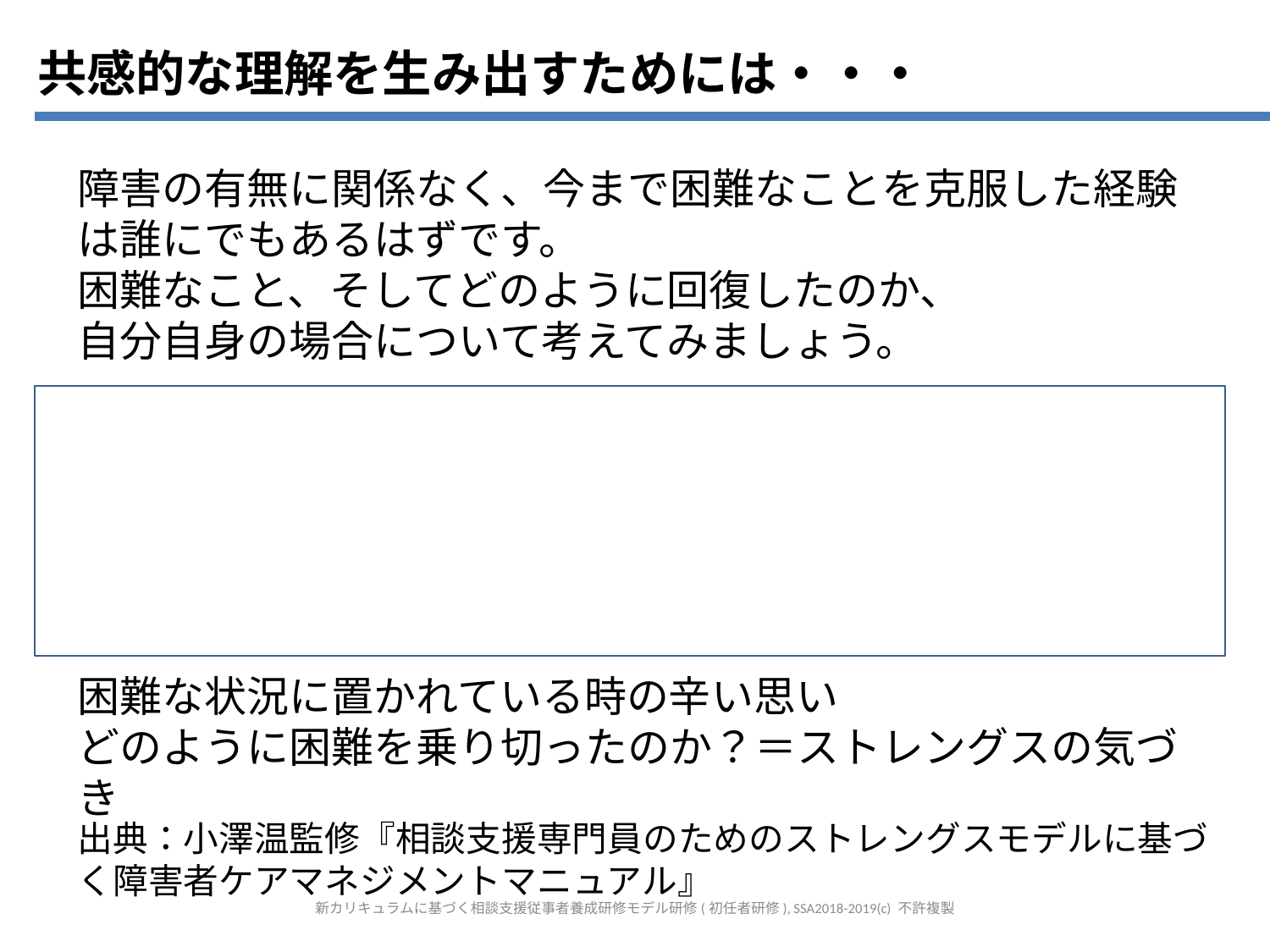

共感的な理解を生み出すためには・・・
障害の有無に関係なく、今まで困難なことを克服した経験は誰にでもあるはずです。
困難なこと、そしてどのように回復したのか、
自分自身の場合について考えてみましょう。

困難な状況に置かれている時の辛い思い
どのように困難を乗り切ったのか？＝ストレングスの気づき

出典：小澤温監修『相談支援専門員のためのストレングスモデルに基づく障害者ケアマネジメントマニュアル』
新カリキュラムに基づく相談支援従事者養成研修モデル研修(初任者研修), SSA2018-2019(c) 不許複製